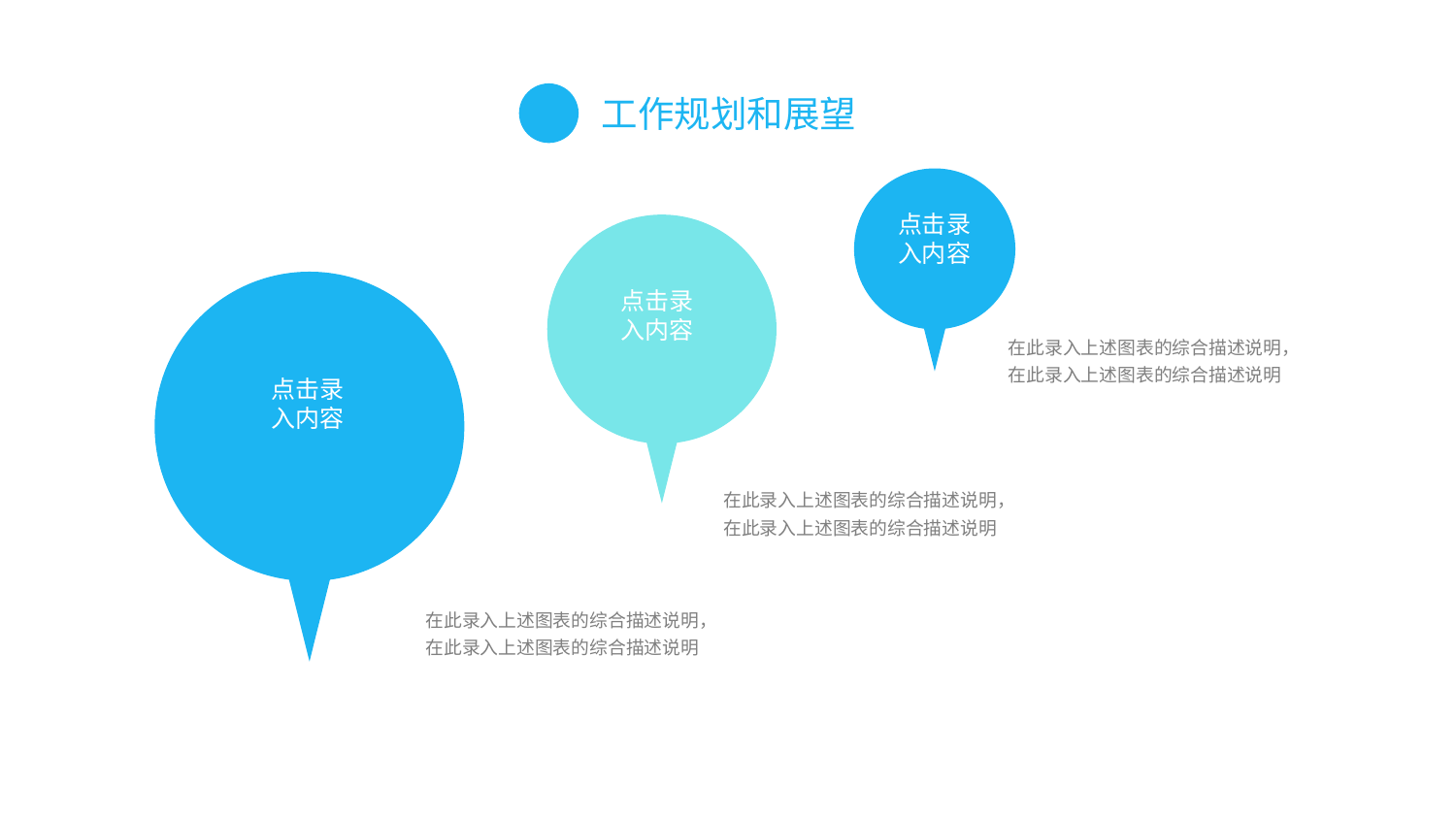

点击录
入内容
在此录入上述图表的综合描述说明，在此录入上述图表的综合描述说明

点击录
入内容
在此录入上述图表的综合描述说明，在此录入上述图表的综合描述说明

点击录
入内容
在此录入上述图表的综合描述说明，在此录入上述图表的综合描述说明